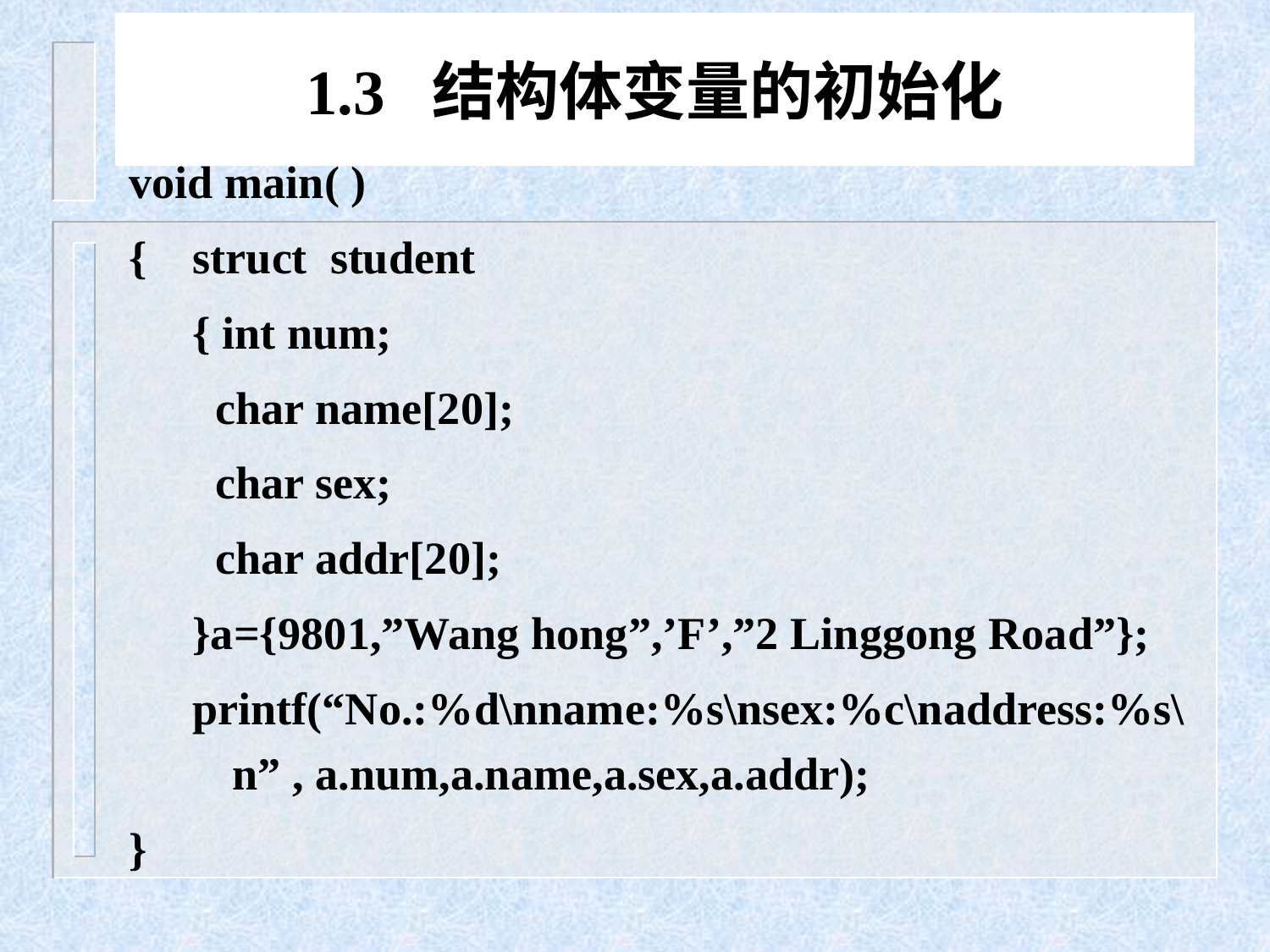

void main( )
{    struct  student
{ int num;
  char name[20];
  char sex;
  char addr[20];
}a={9801,”Wang hong”,’F’,”2 Linggong Road”};
printf(“No.:%d\nname:%s\nsex:%c\naddress:%s\n” , a.num,a.name,a.sex,a.addr);
}
# 1.3  结构体变量的初始化